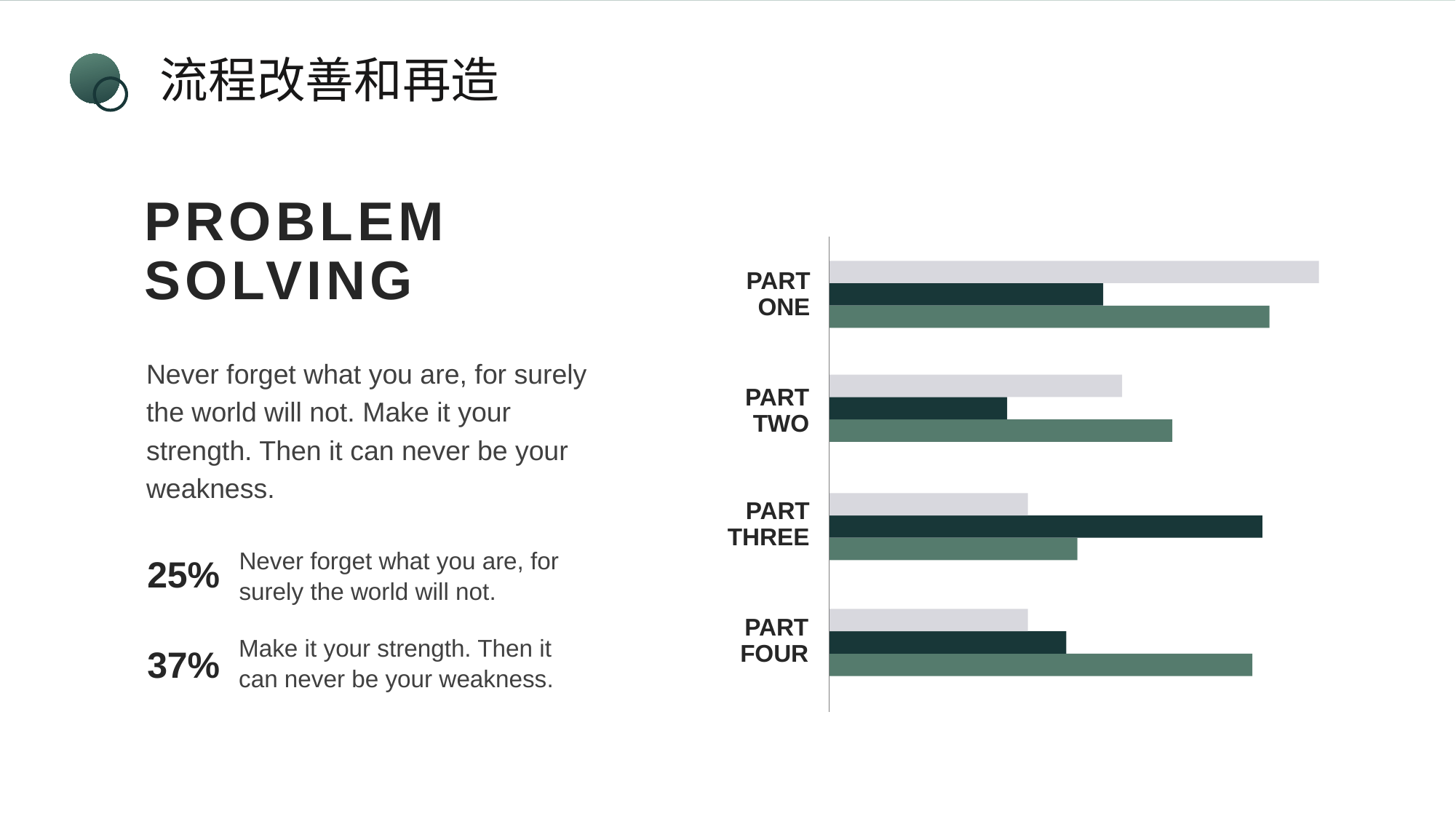

流程改善和再造

PROBLEM SOLVING

PART ONE

PART TWO

PART THREE

PART FOUR

Never forget what you are, for surely the world will not. Make it your strength. Then it can never be your weakness.
Never forget what you are, for surely the world will not.
25%
Make it your strength. Then it can never be your weakness.
37%